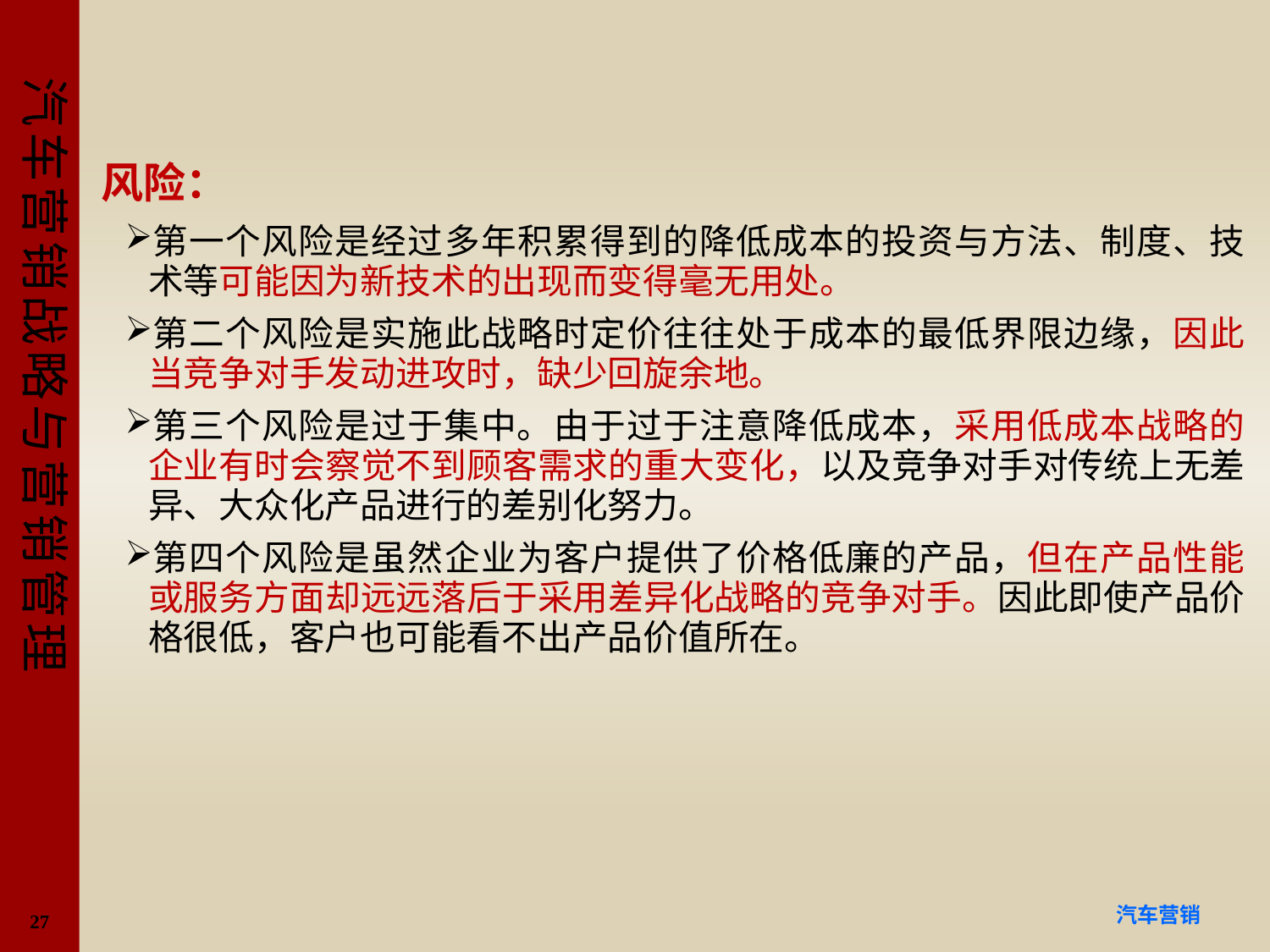

#
风险：
第一个风险是经过多年积累得到的降低成本的投资与方法、制度、技术等可能因为新技术的出现而变得毫无用处。
第二个风险是实施此战略时定价往往处于成本的最低界限边缘，因此当竞争对手发动进攻时，缺少回旋余地。
第三个风险是过于集中。由于过于注意降低成本，采用低成本战略的企业有时会察觉不到顾客需求的重大变化，以及竞争对手对传统上无差异、大众化产品进行的差别化努力。
第四个风险是虽然企业为客户提供了价格低廉的产品，但在产品性能或服务方面却远远落后于采用差异化战略的竞争对手。因此即使产品价格很低，客户也可能看不出产品价值所在。

27